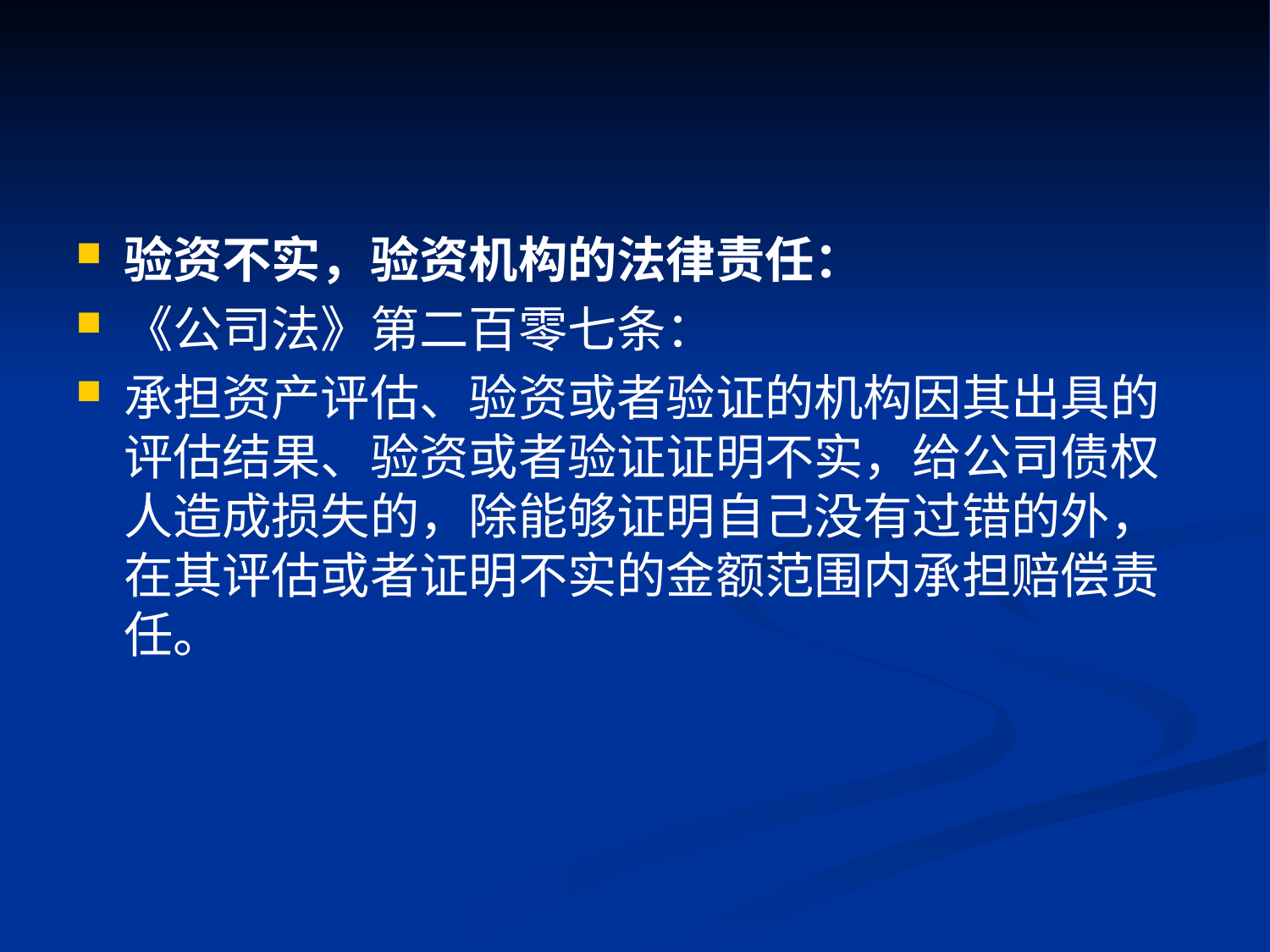

#
验资不实，验资机构的法律责任：
《公司法》第二百零七条：
承担资产评估、验资或者验证的机构因其出具的评估结果、验资或者验证证明不实，给公司债权人造成损失的，除能够证明自己没有过错的外，在其评估或者证明不实的金额范围内承担赔偿责任。